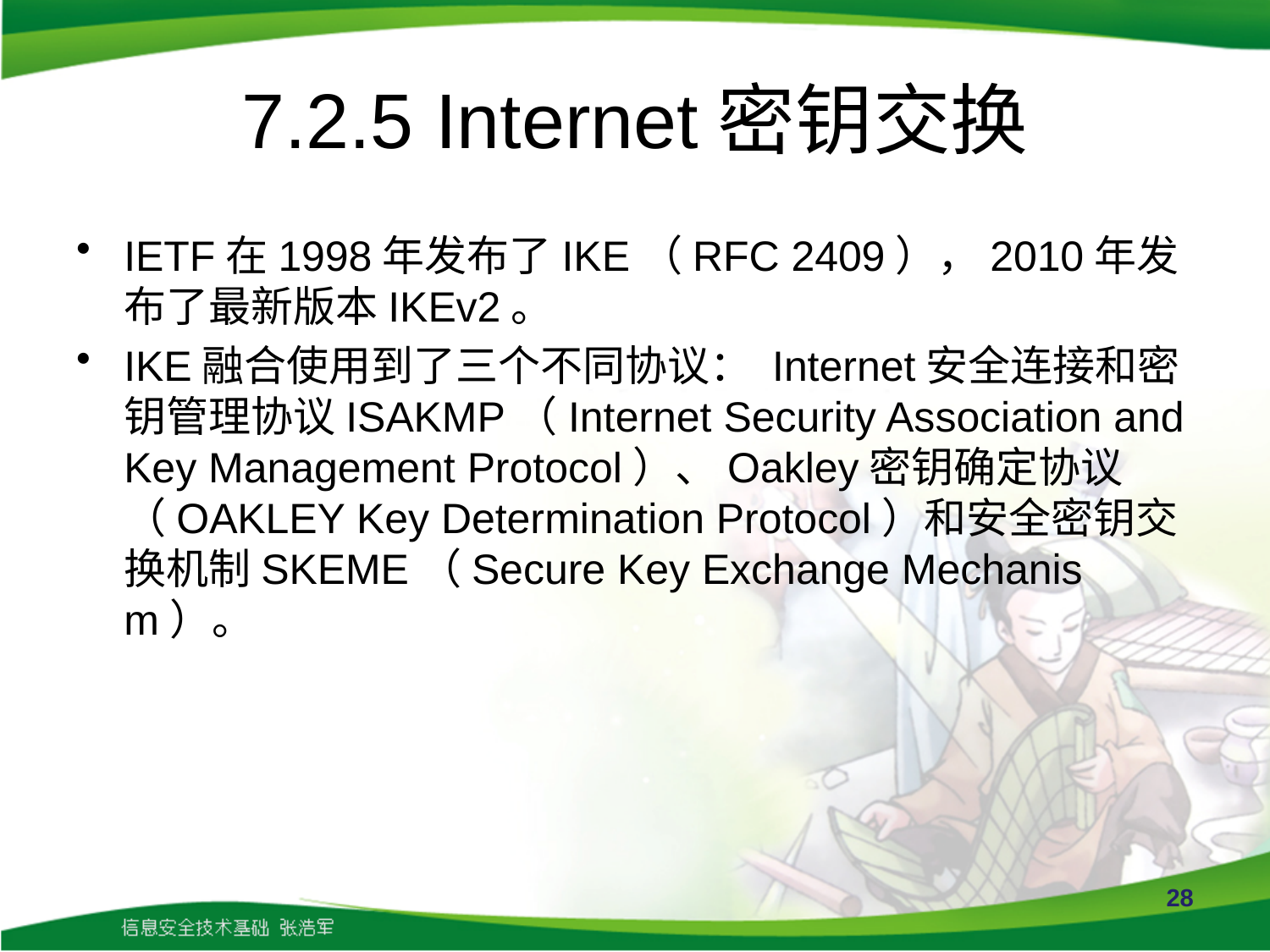

# 7.2.5 Internet密钥交换
IETF在1998年发布了IKE（RFC 2409），2010年发布了最新版本IKEv2。
IKE融合使用到了三个不同协议： Internet安全连接和密钥管理协议ISAKMP（Internet Security Association and Key Management Protocol）、Oakley密钥确定协议（OAKLEY Key Determination Protocol）和安全密钥交换机制SKEME（Secure Key Exchange Mechanism）。
28